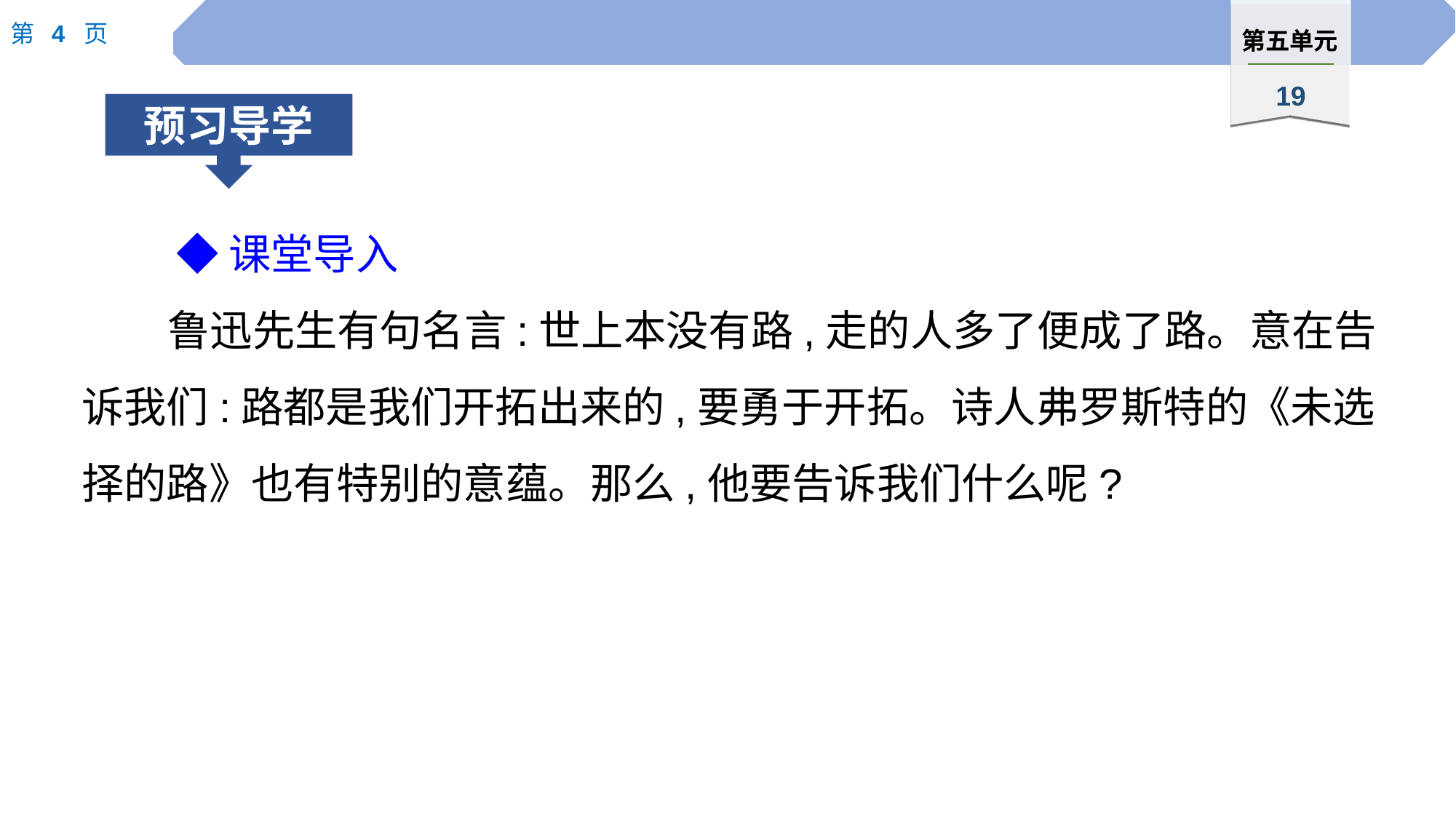

◆课堂导入

鲁迅先生有句名言:世上本没有路,走的人多了便成了路。意在告诉我们:路都是我们开拓出来的,要勇于开拓。诗人弗罗斯特的《未选择的路》也有特别的意蕴。那么,他要告诉我们什么呢?